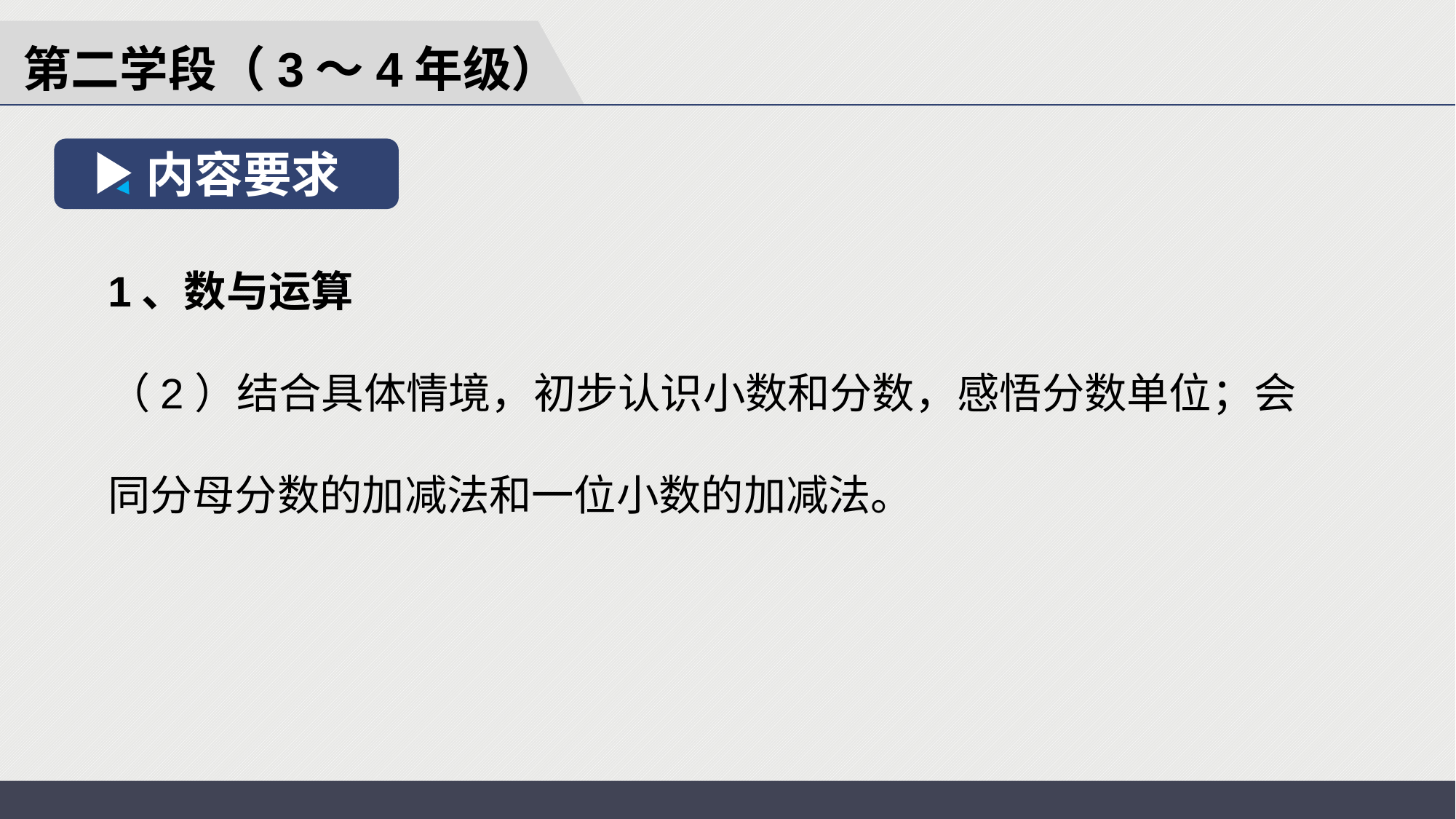

第二学段（3～4年级）
内容要求

1、数与运算
（2）结合具体情境，初步认识小数和分数，感悟分数单位；会同分母分数的加减法和一位小数的加减法。